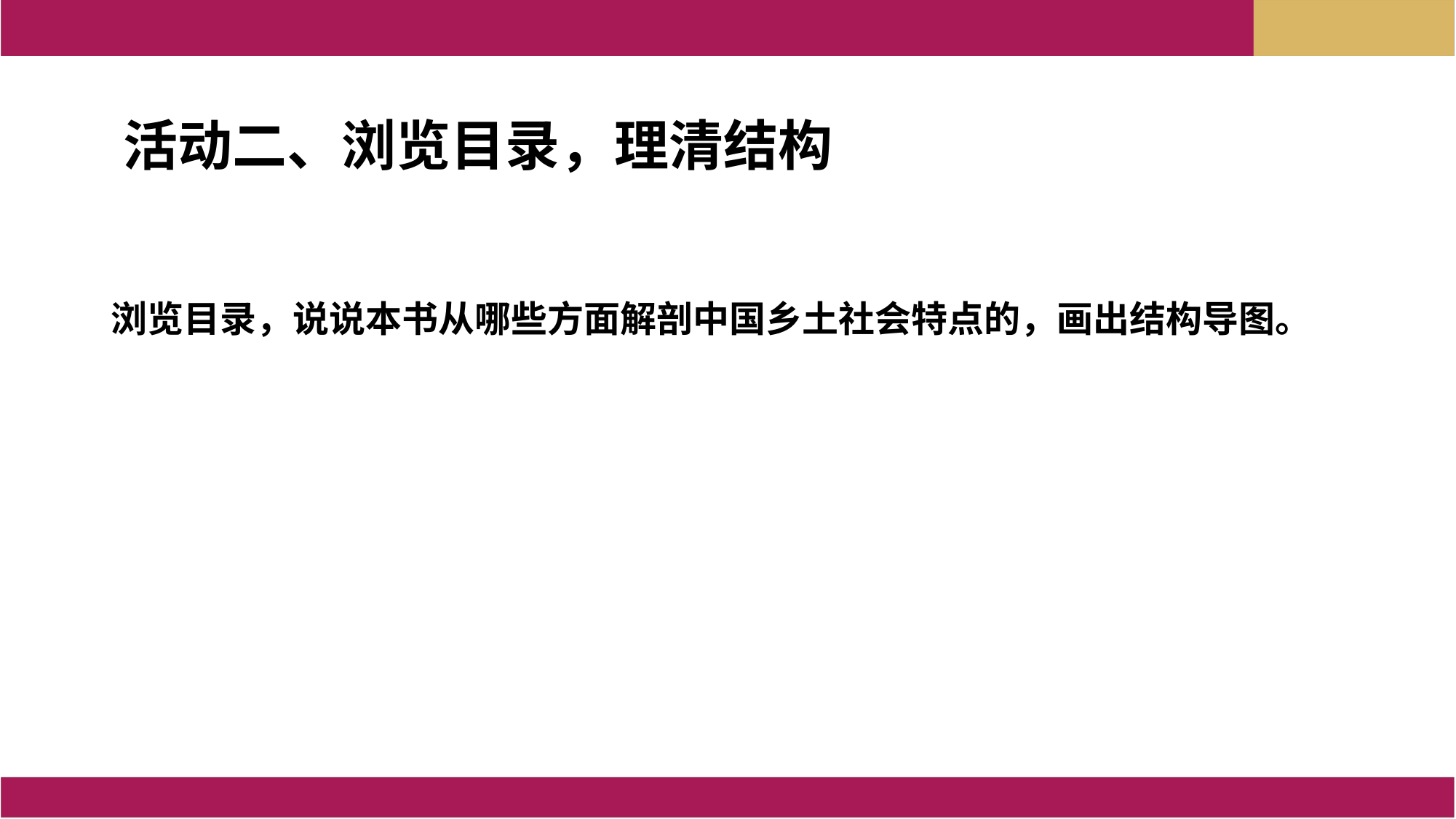

活动二、浏览目录，理清结构

浏览目录，说说本书从哪些方面解剖中国乡土社会特点的，画出结构导图。